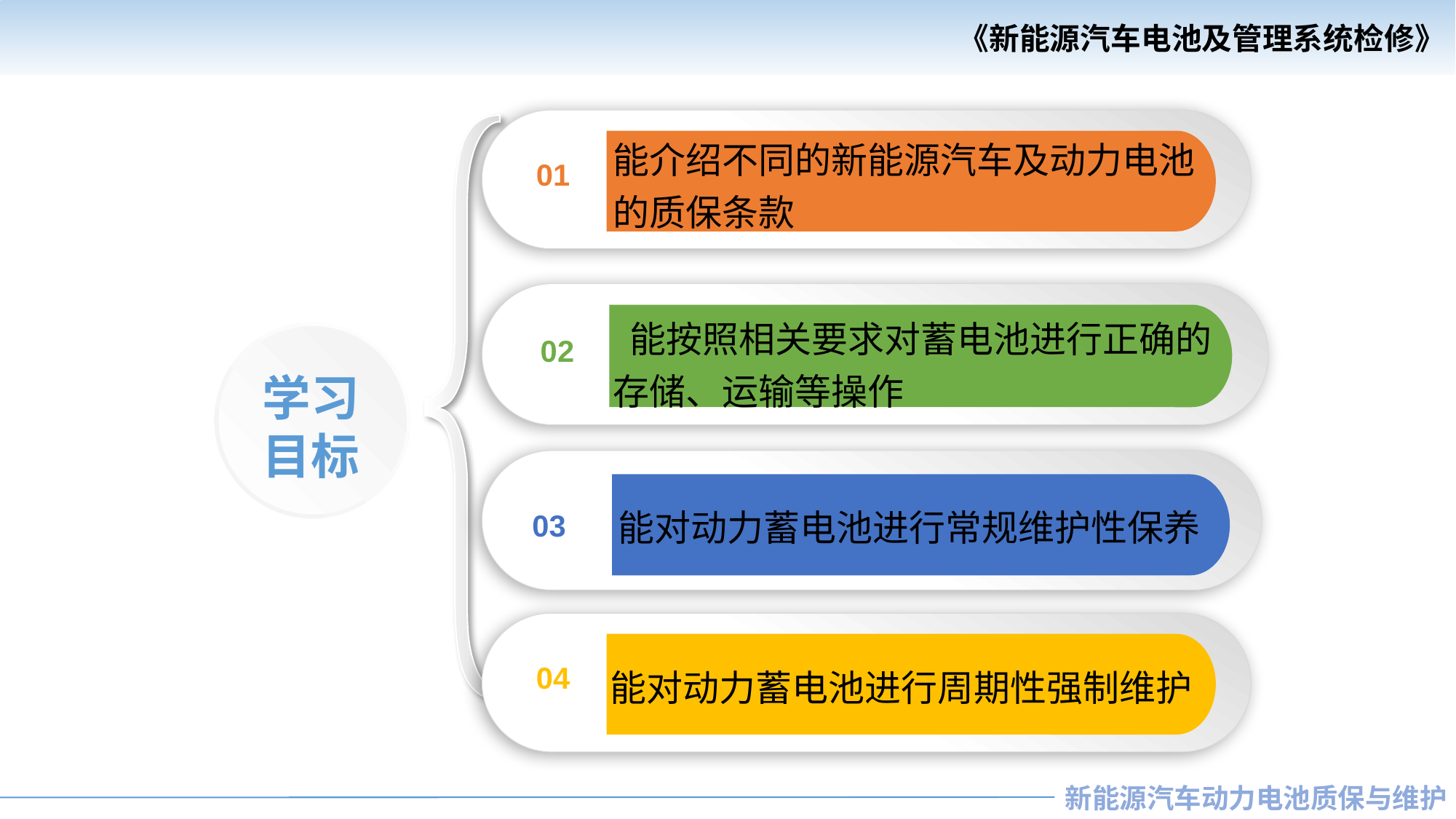

01
能介绍不同的新能源汽车及动力电池的质保条款

02
 能按照相关要求对蓄电池进行正确的存储、运输等操作

学习
目标

03
能对动力蓄电池进行常规维护性保养

04
能对动力蓄电池进行周期性强制维护